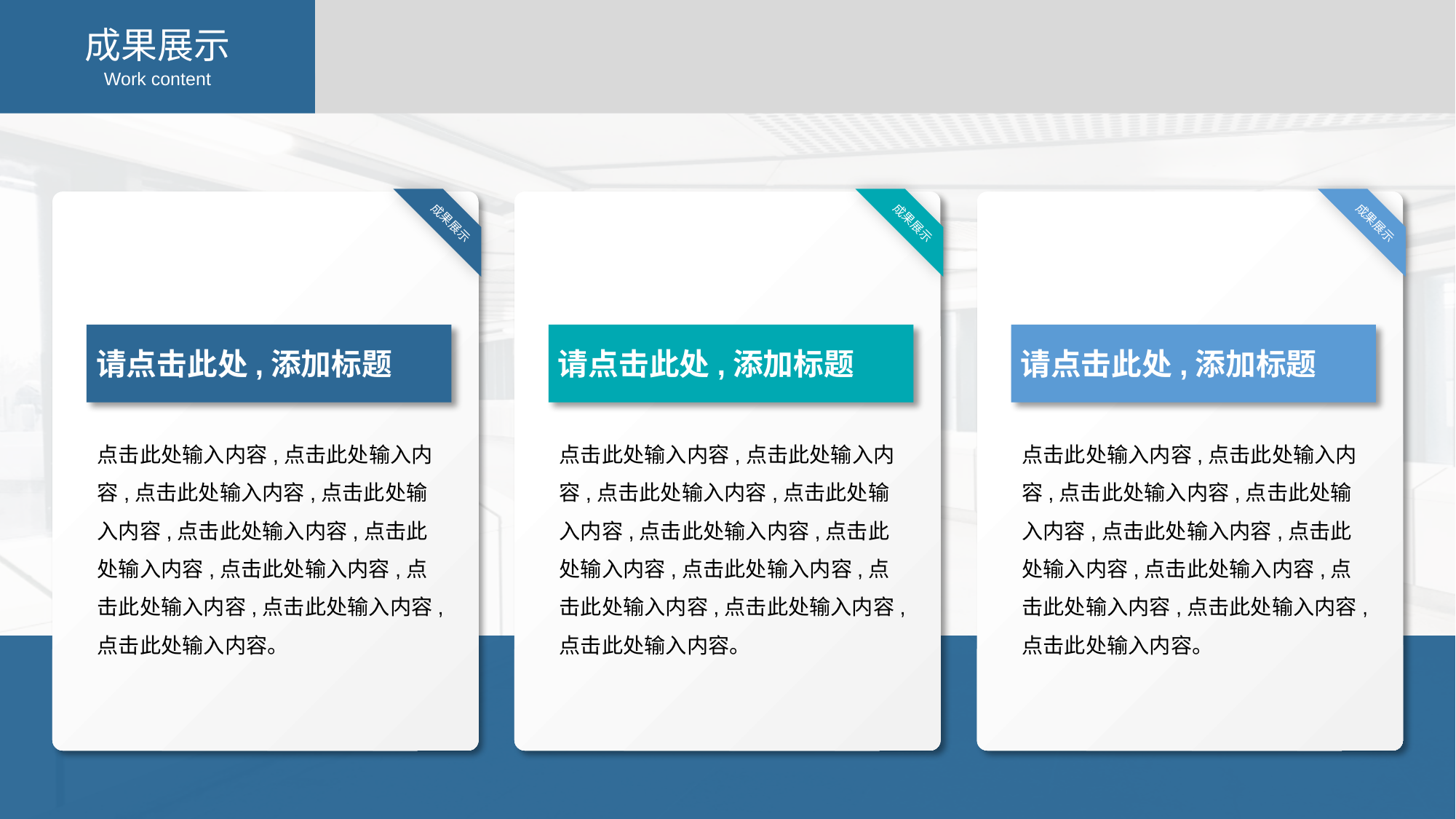

成果展示
Work content

 成果展示

请点击此处,添加标题
点击此处输入内容,点击此处输入内容,点击此处输入内容,点击此处输入内容,点击此处输入内容,点击此处输入内容,点击此处输入内容,点击此处输入内容,点击此处输入内容,点击此处输入内容。

 成果展示

请点击此处,添加标题
点击此处输入内容,点击此处输入内容,点击此处输入内容,点击此处输入内容,点击此处输入内容,点击此处输入内容,点击此处输入内容,点击此处输入内容,点击此处输入内容,点击此处输入内容。

 成果展示

请点击此处,添加标题
点击此处输入内容,点击此处输入内容,点击此处输入内容,点击此处输入内容,点击此处输入内容,点击此处输入内容,点击此处输入内容,点击此处输入内容,点击此处输入内容,点击此处输入内容。